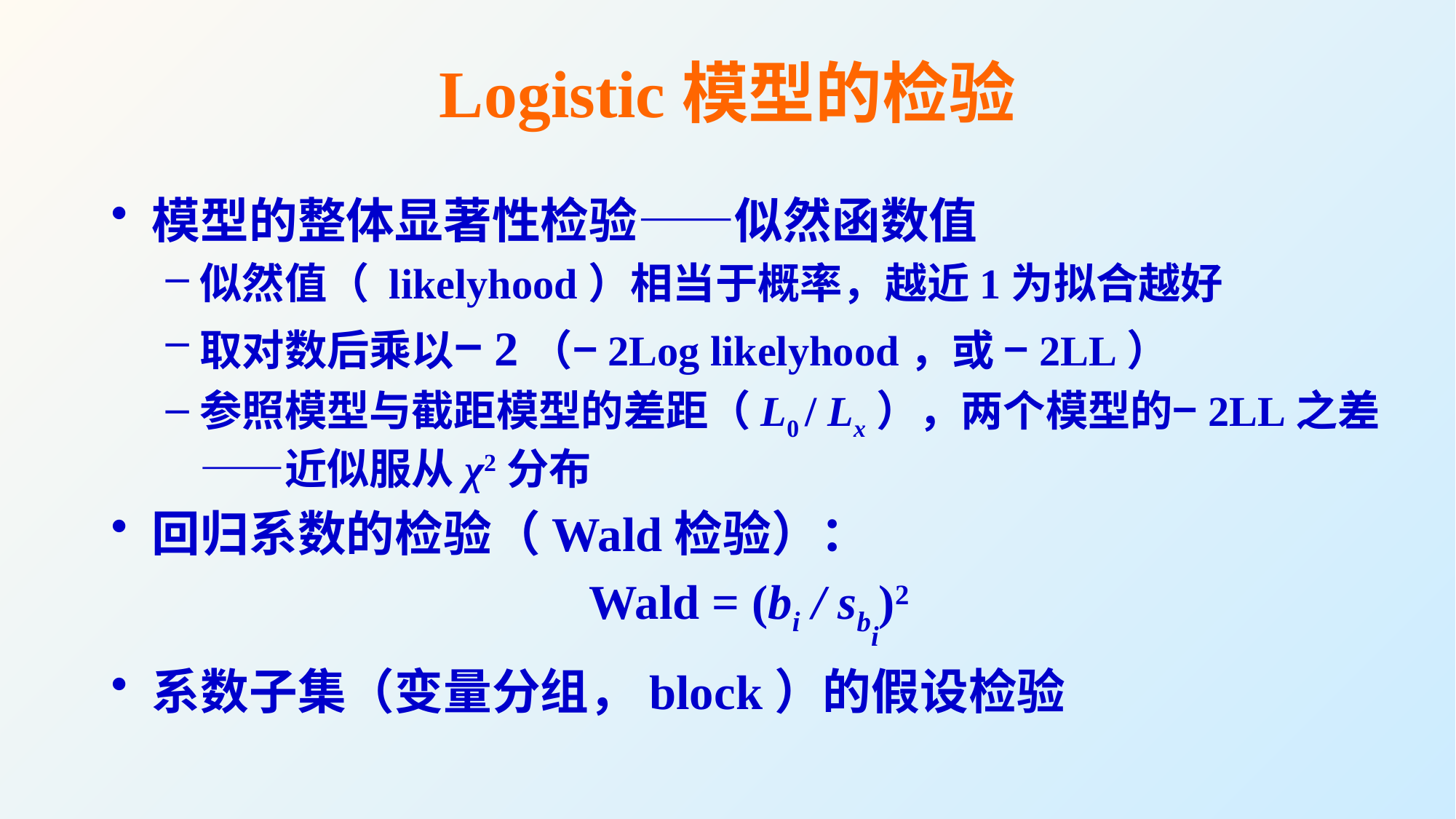

# Logistic模型的检验
模型的整体显著性检验——似然函数值
似然值（ likelyhood）相当于概率，越近1为拟合越好
取对数后乘以−2（−2Log likelyhood，或 −2LL）
参照模型与截距模型的差距（L0 / Lx），两个模型的−2LL之差——近似服从χ2分布
回归系数的检验（Wald检验）：
Wald = (bi / sbi)2
系数子集（变量分组，block）的假设检验